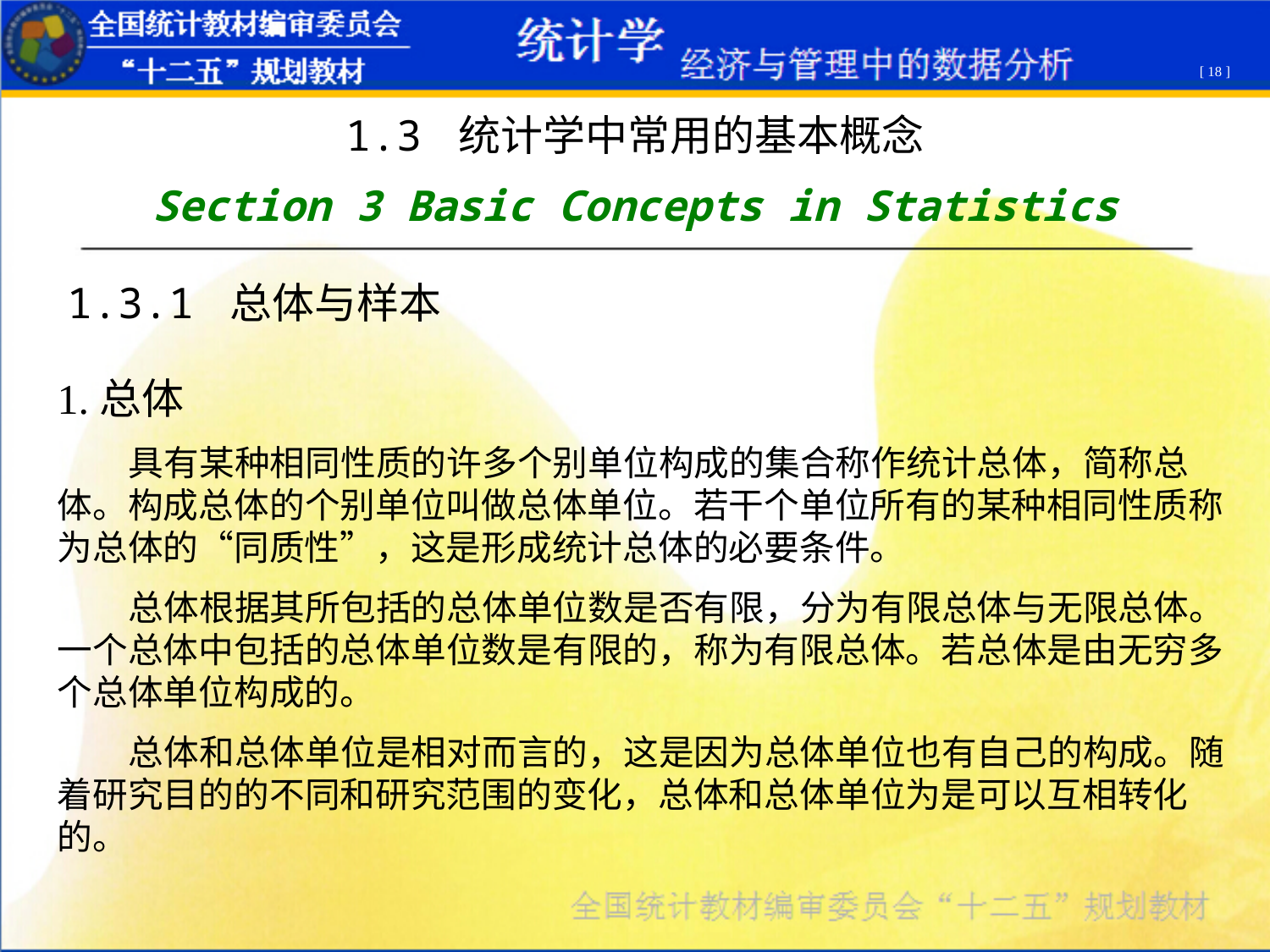

[ 18 ]
1.3 统计学中常用的基本概念
Section 3 Basic Concepts in Statistics
1.3.1 总体与样本
1.总体
        具有某种相同性质的许多个别单位构成的集合称作统计总体，简称总体。构成总体的个别单位叫做总体单位。若干个单位所有的某种相同性质称为总体的“同质性”，这是形成统计总体的必要条件。
        总体根据其所包括的总体单位数是否有限，分为有限总体与无限总体。一个总体中包括的总体单位数是有限的，称为有限总体。若总体是由无穷多个总体单位构成的。
        总体和总体单位是相对而言的，这是因为总体单位也有自己的构成。随着研究目的的不同和研究范围的变化，总体和总体单位为是可以互相转化的。